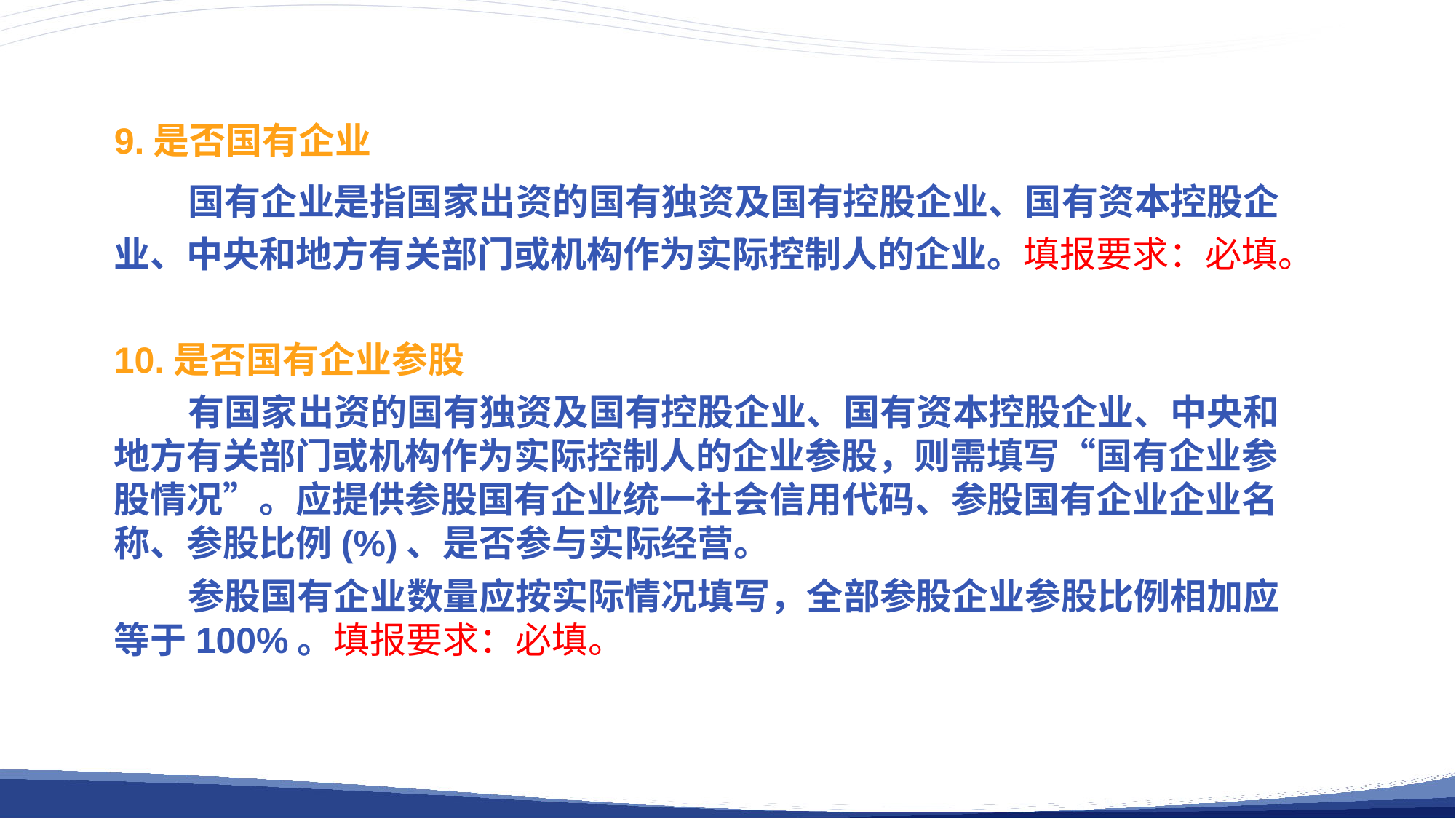

9.是否国有企业
        国有企业是指国家出资的国有独资及国有控股企业、国有资本控股企业、中央和地方有关部门或机构作为实际控制人的企业。填报要求：必填。
10.是否国有企业参股
        有国家出资的国有独资及国有控股企业、国有资本控股企业、中央和地方有关部门或机构作为实际控制人的企业参股，则需填写“国有企业参股情况”。应提供参股国有企业统一社会信用代码、参股国有企业企业名称、参股比例(%)、是否参与实际经营。
        参股国有企业数量应按实际情况填写，全部参股企业参股比例相加应等于100%。填报要求：必填。